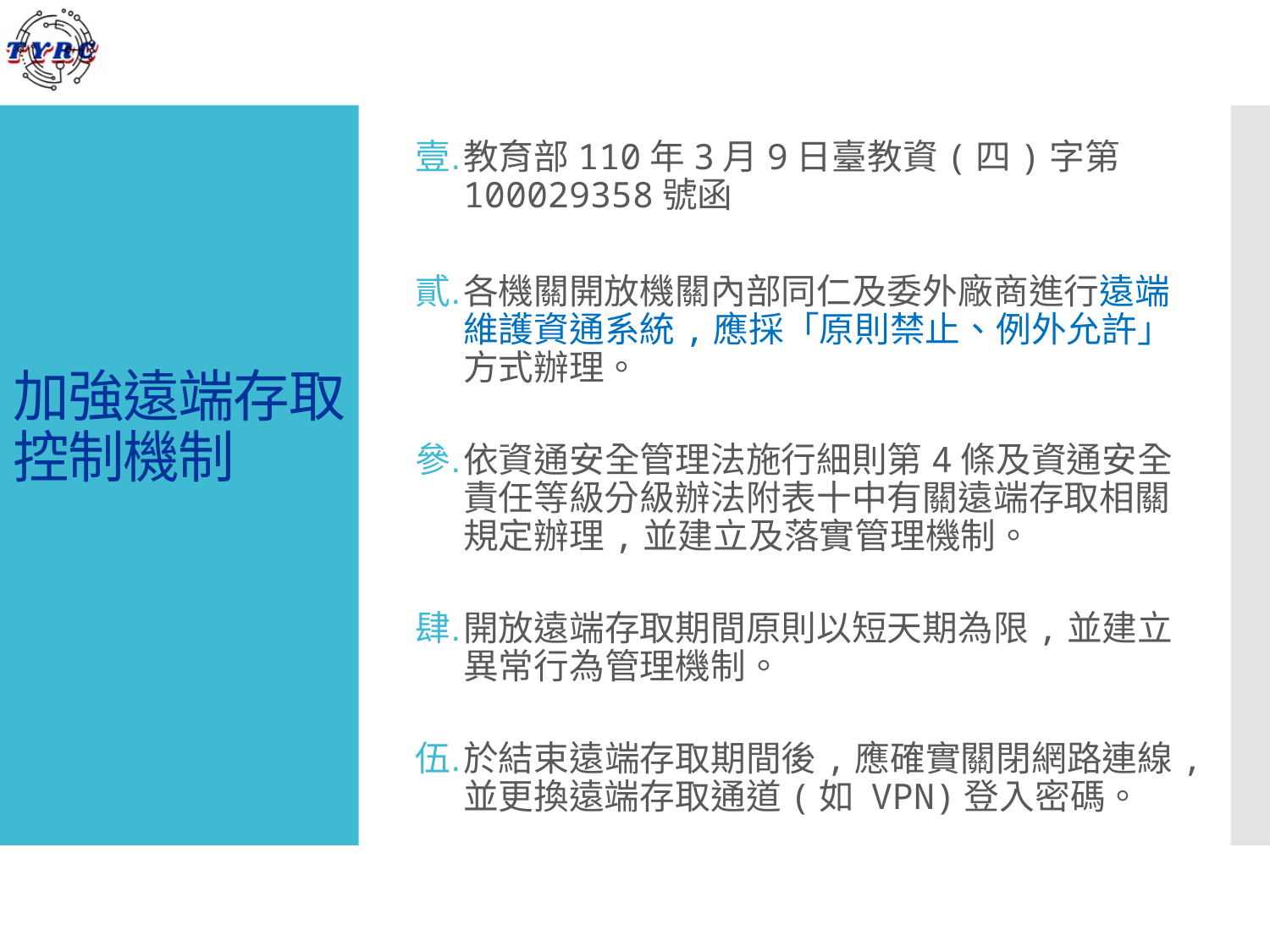

教育部110年3月9日臺教資(四)字第100029358號函
各機關開放機關內部同仁及委外廠商進行遠端維護資通系統,應採「原則禁止、例外允許」方式辦理。
依資通安全管理法施行細則第4條及資通安全責任等級分級辦法附表十中有關遠端存取相關規定辦理,並建立及落實管理機制。
開放遠端存取期間原則以短天期為限,並建立異常行為管理機制。
於結束遠端存取期間後,應確實關閉網路連線,並更換遠端存取通道(如 VPN)登入密碼。
# 加強遠端存取控制機制